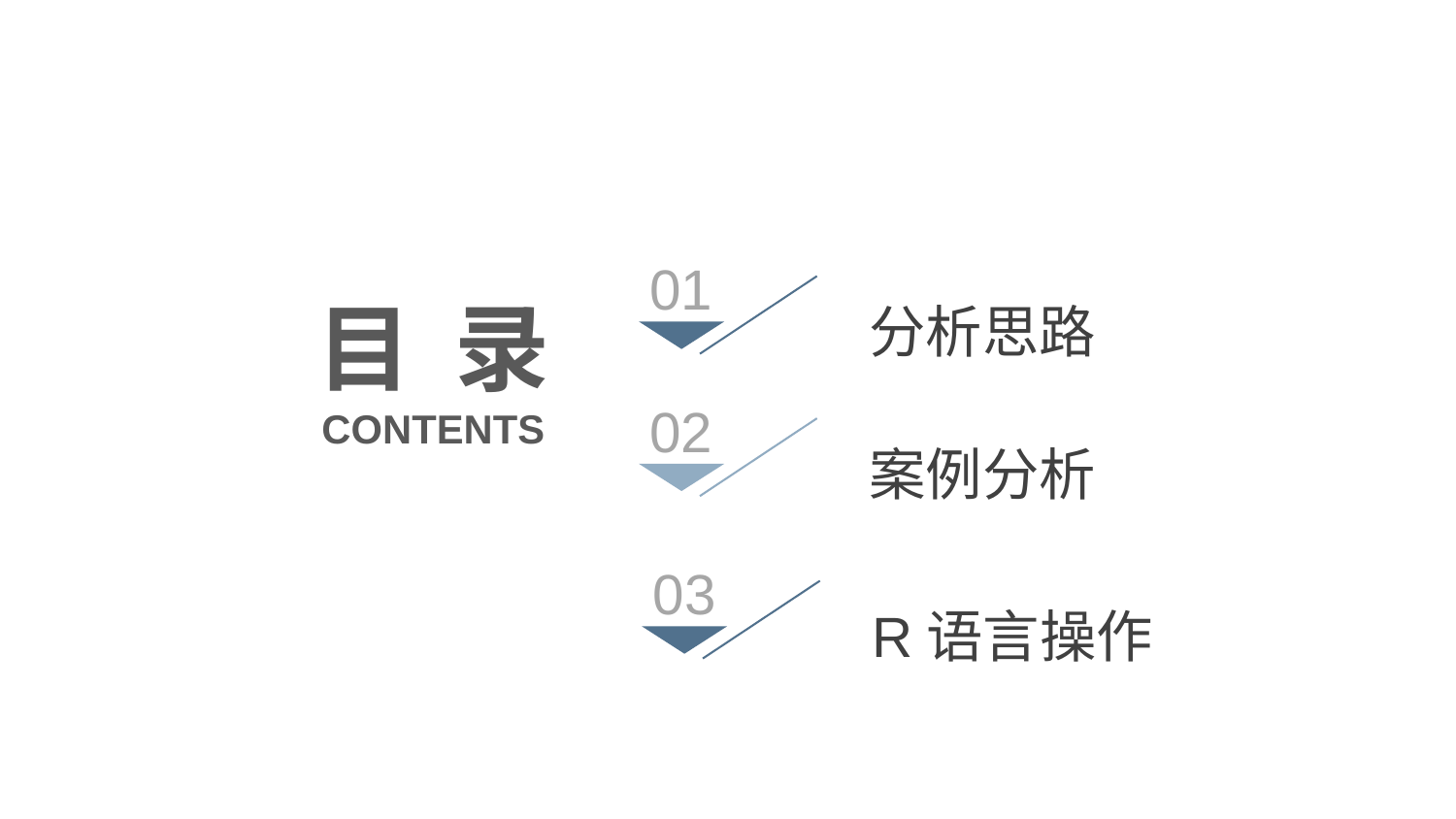

01

分析思路
目  录
02

案例分析
CONTENTS
03

R语言操作